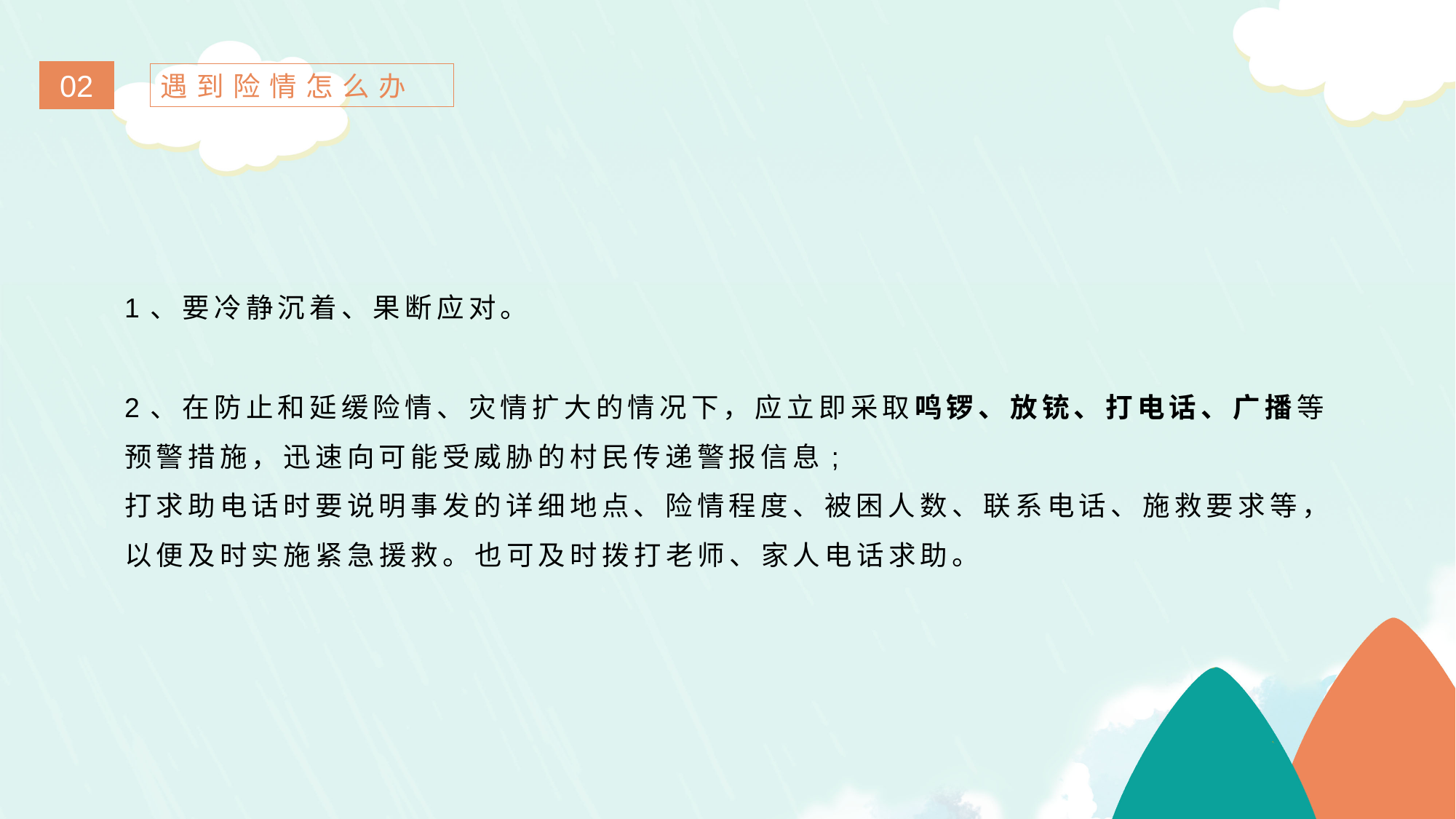

02
遇到险情怎么办
1、要冷静沉着、果断应对。
2、在防止和延缓险情、灾情扩大的情况下，应立即采取鸣锣、放铳、打电话、广播等预警措施，迅速向可能受威胁的村民传递警报信息;
打求助电话时要说明事发的详细地点、险情程度、被困人数、联系电话、施救要求等，以便及时实施紧急援救。也可及时拨打老师、家人电话求助。